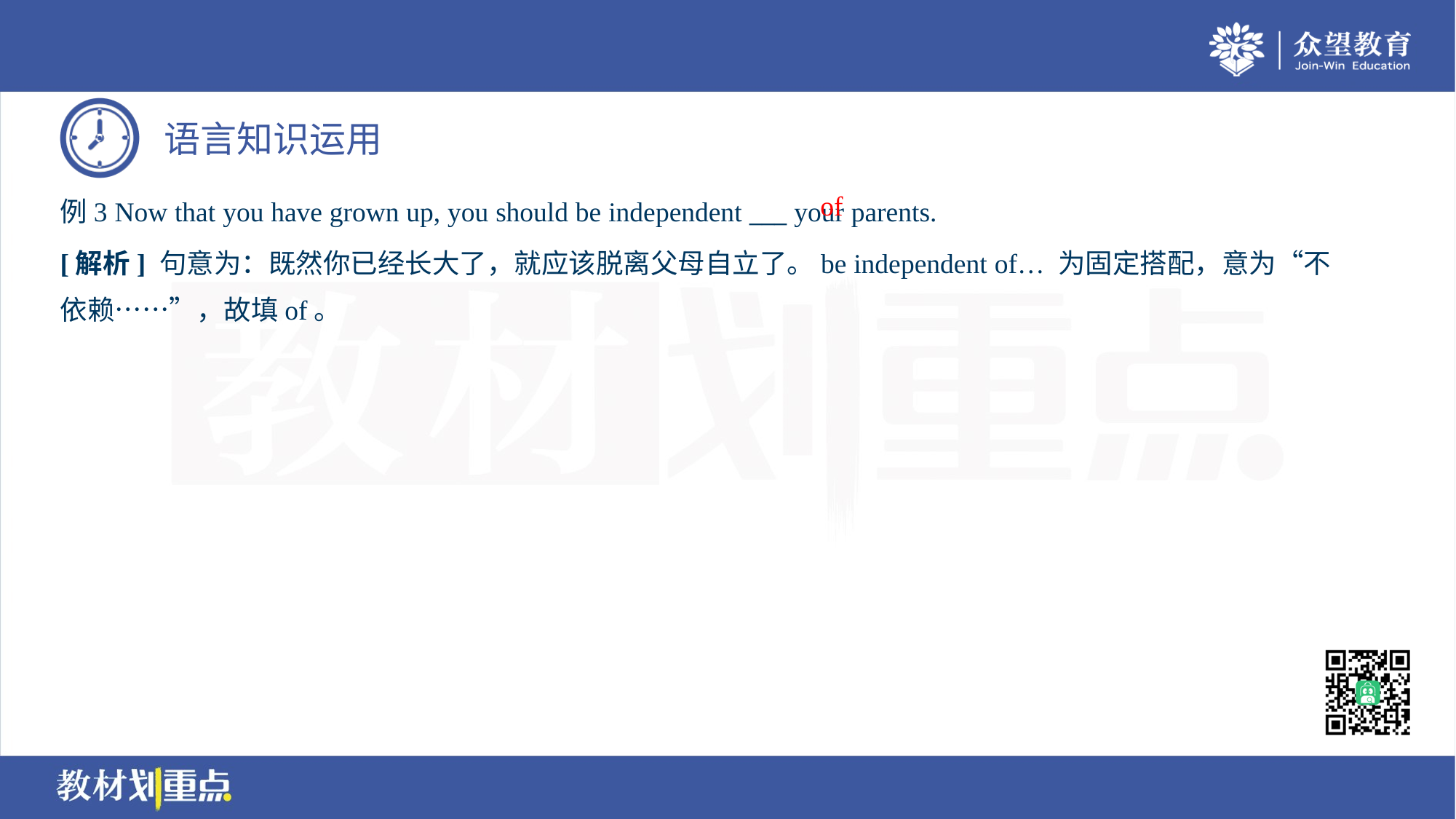

of
例3 Now that you have grown up, you should be independent ___ your parents.
[解析] 句意为：既然你已经长大了，就应该脱离父母自立了。be independent of… 为固定搭配，意为“不
依赖……”，故填of。